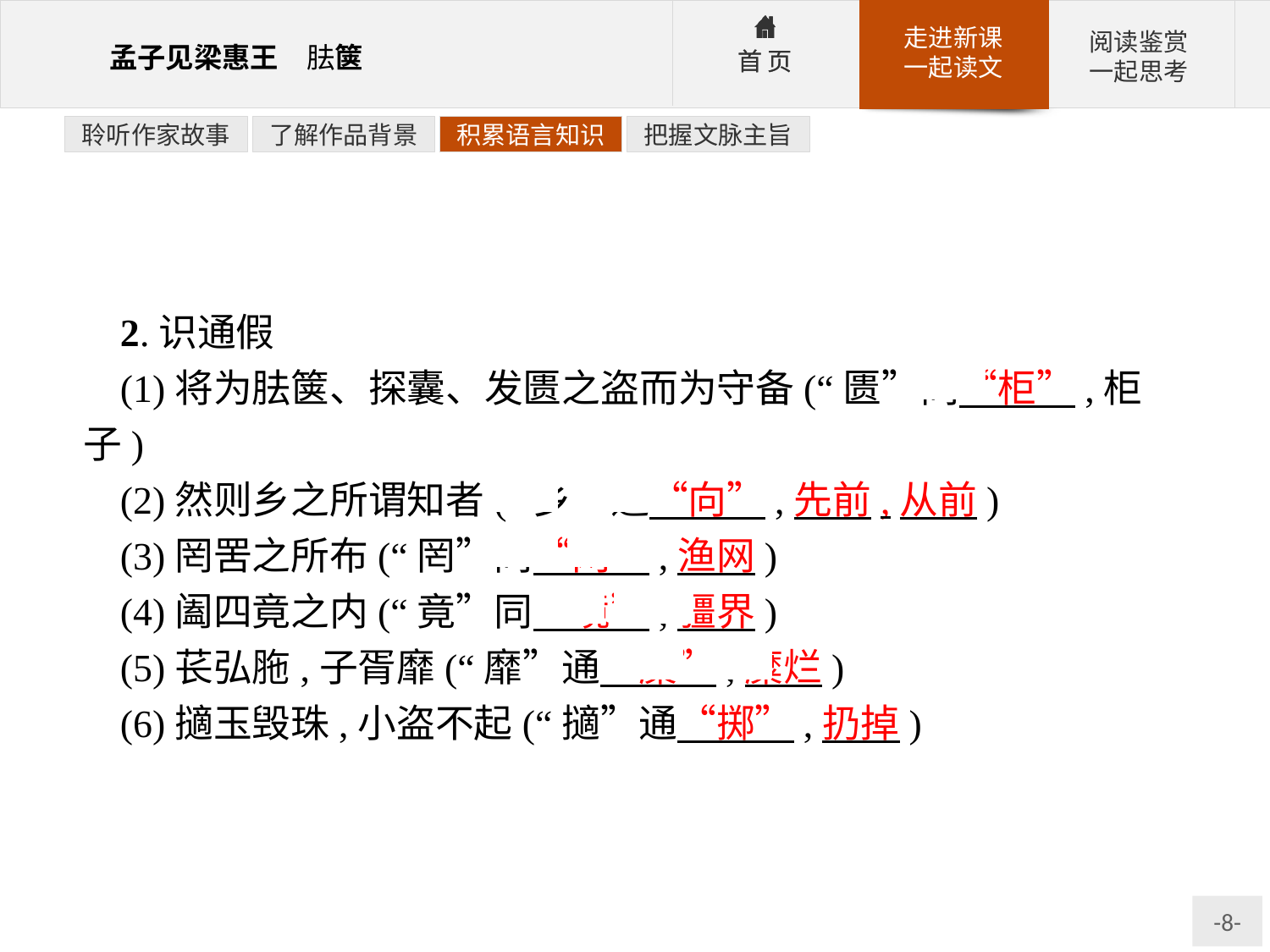

聆听作家故事
了解作品背景
积累语言知识
把握文脉主旨
2.识通假
(1)将为胠箧、探囊、发匮之盗而为守备(“匮”同“柜”,柜子)
(2)然则乡之所谓知者(“乡”通“向”,先前,从前)
(3)罔罟之所布(“罔”同“网”,渔网)
(4)阖四竟之内(“竟”同“境”,疆界)
(5)苌弘胣,子胥靡(“靡”通“糜”,糜烂)
(6)擿玉毁珠,小盗不起(“擿”通“掷”,扔掉)